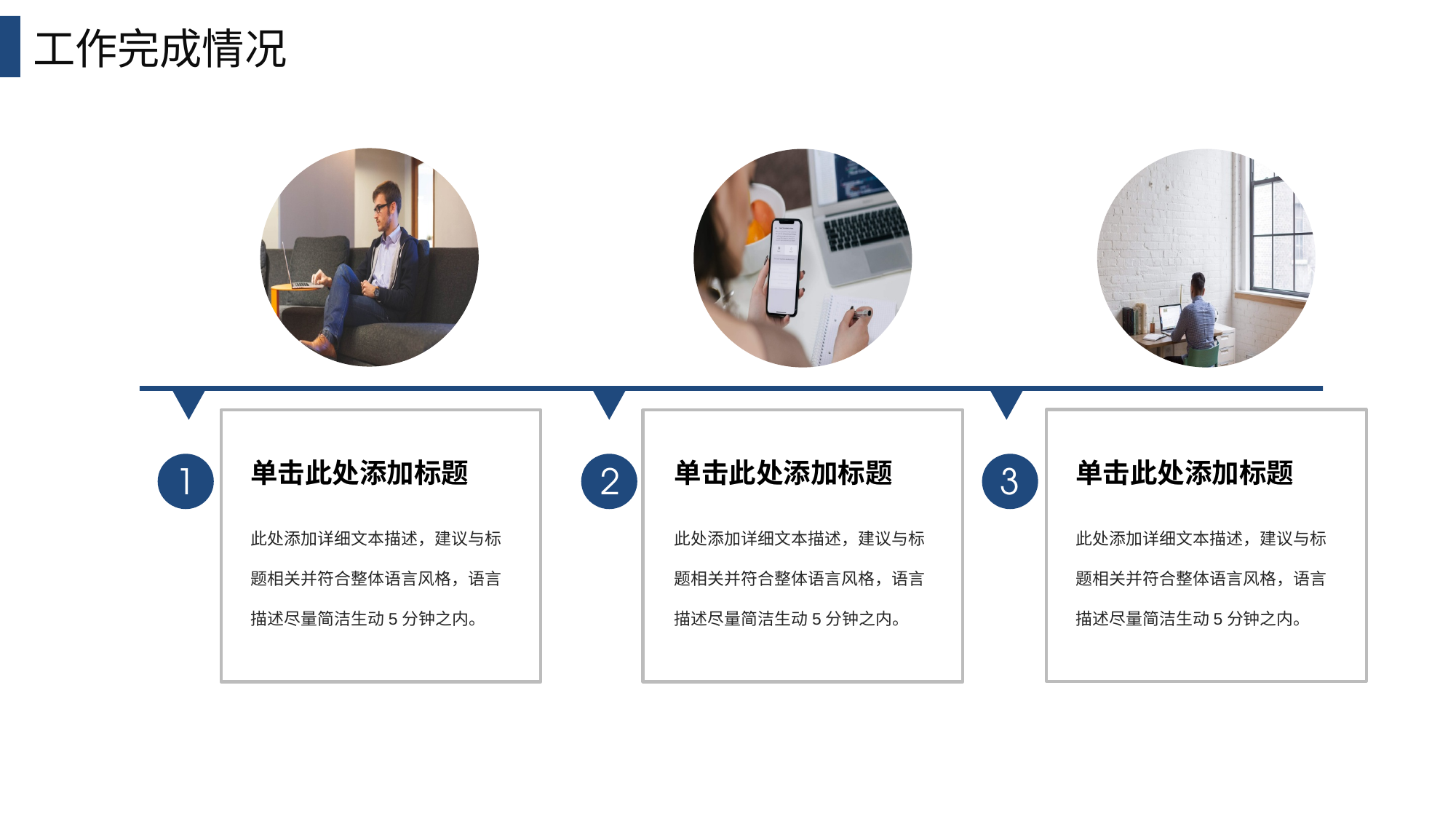

工作完成情况

1

2

3
单击此处添加标题
此处添加详细文本描述，建议与标题相关并符合整体语言风格，语言描述尽量简洁生动5分钟之内。
单击此处添加标题
此处添加详细文本描述，建议与标题相关并符合整体语言风格，语言描述尽量简洁生动5分钟之内。
单击此处添加标题
此处添加详细文本描述，建议与标题相关并符合整体语言风格，语言描述尽量简洁生动5分钟之内。